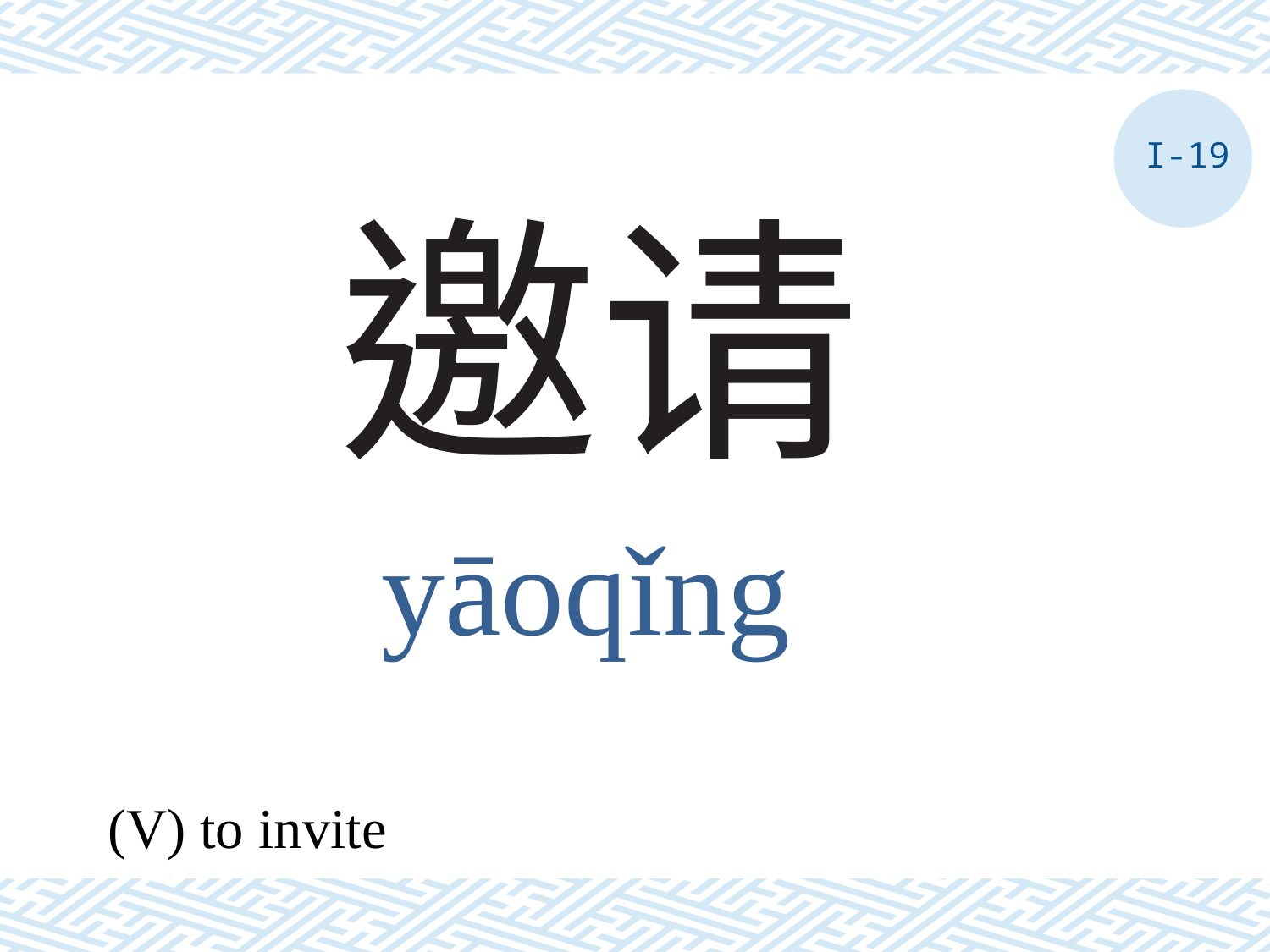

I-19

# 邀请
yāoqǐng
(V) to invite